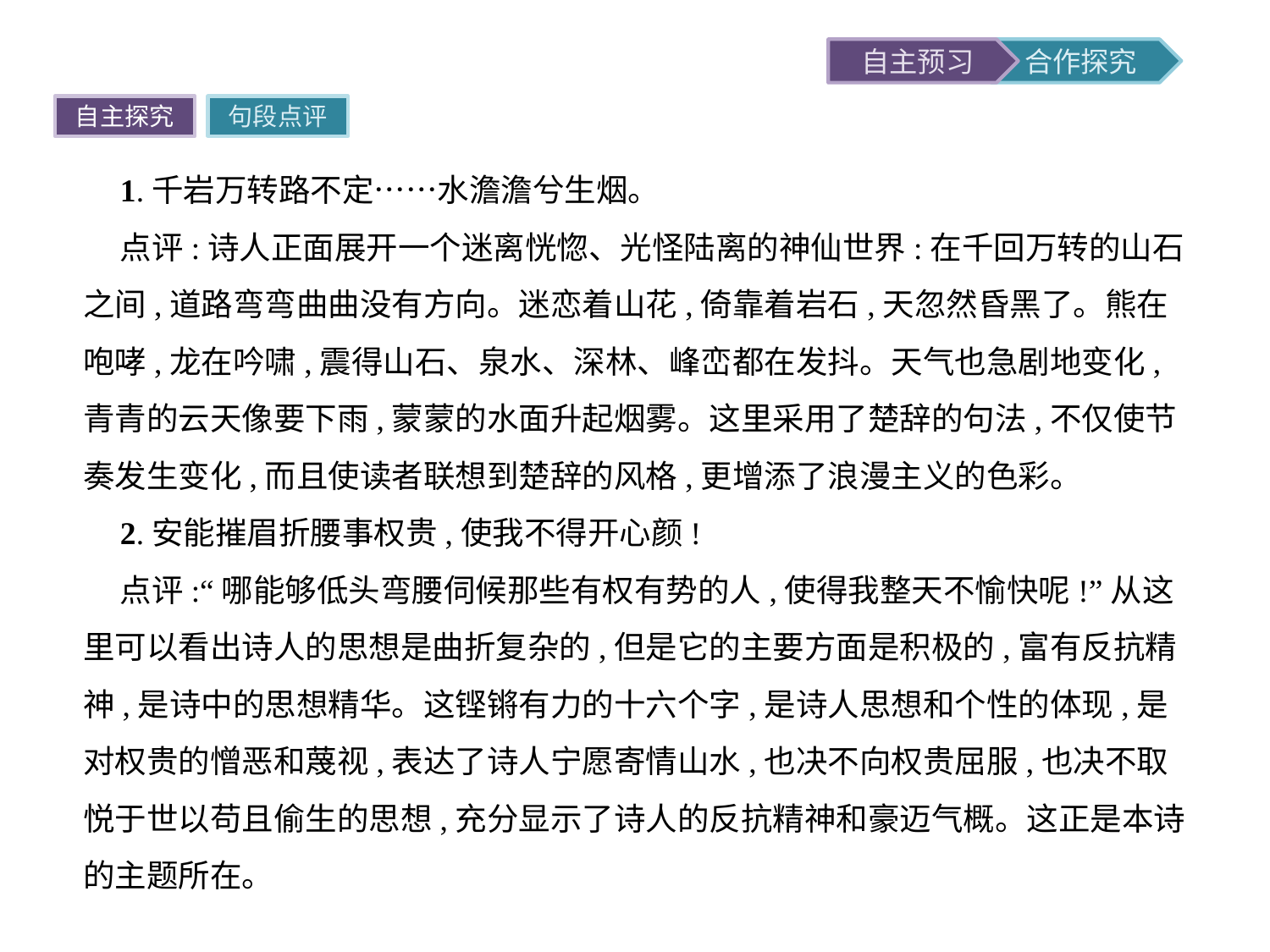

自主探究
句段点评
1.千岩万转路不定……水澹澹兮生烟。
点评:诗人正面展开一个迷离恍惚、光怪陆离的神仙世界:在千回万转的山石之间,道路弯弯曲曲没有方向。迷恋着山花,倚靠着岩石,天忽然昏黑了。熊在咆哮,龙在吟啸,震得山石、泉水、深林、峰峦都在发抖。天气也急剧地变化,青青的云天像要下雨,蒙蒙的水面升起烟雾。这里采用了楚辞的句法,不仅使节奏发生变化,而且使读者联想到楚辞的风格,更增添了浪漫主义的色彩。
2.安能摧眉折腰事权贵,使我不得开心颜!
点评:“哪能够低头弯腰伺候那些有权有势的人,使得我整天不愉快呢!”从这里可以看出诗人的思想是曲折复杂的,但是它的主要方面是积极的,富有反抗精神,是诗中的思想精华。这铿锵有力的十六个字,是诗人思想和个性的体现,是对权贵的憎恶和蔑视,表达了诗人宁愿寄情山水,也决不向权贵屈服,也决不取悦于世以苟且偷生的思想,充分显示了诗人的反抗精神和豪迈气概。这正是本诗的主题所在。